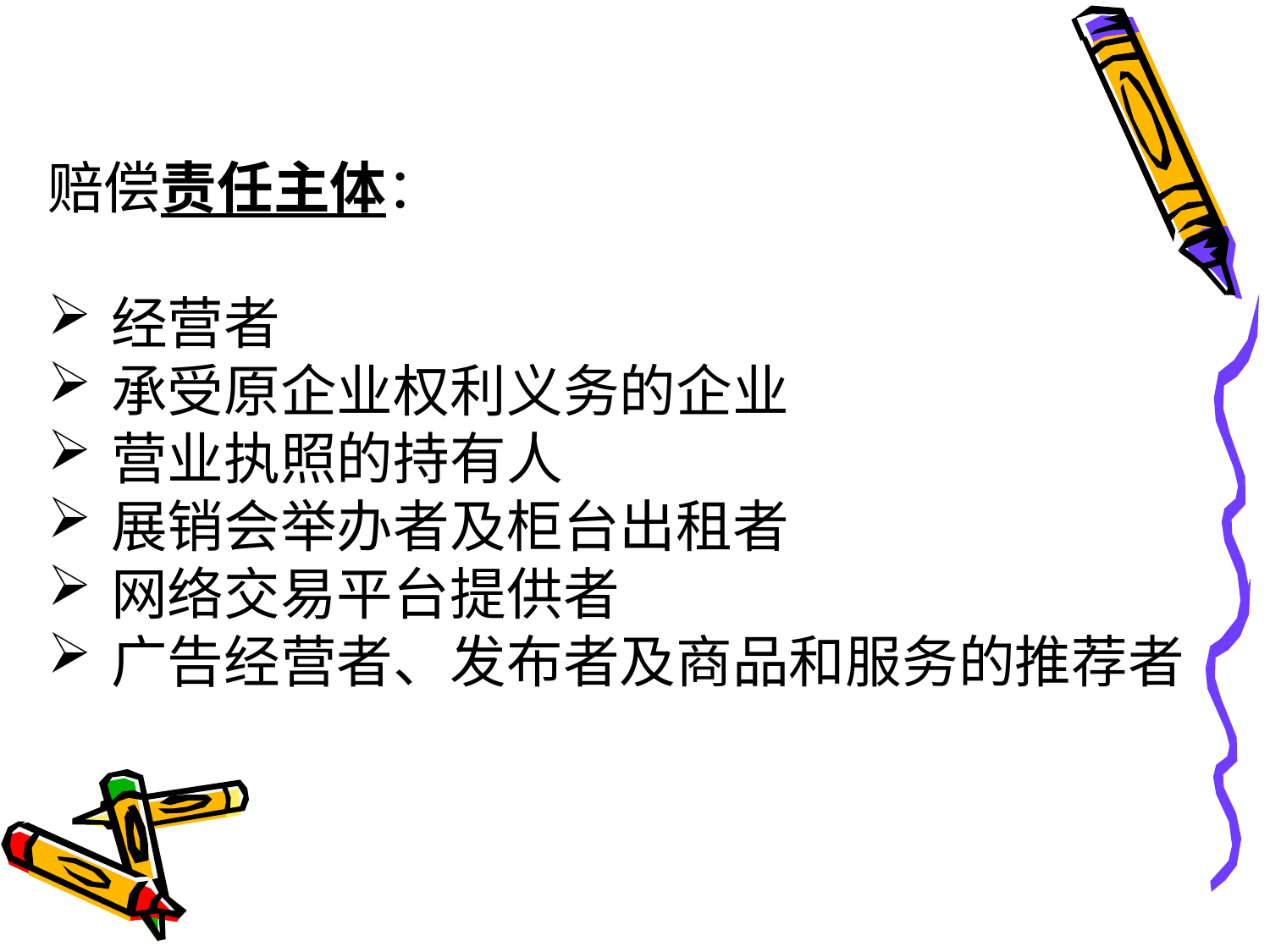

赔偿责任主体：

经营者
承受原企业权利义务的企业
营业执照的持有人
展销会举办者及柜台出租者
网络交易平台提供者
广告经营者、发布者及商品和服务的推荐者